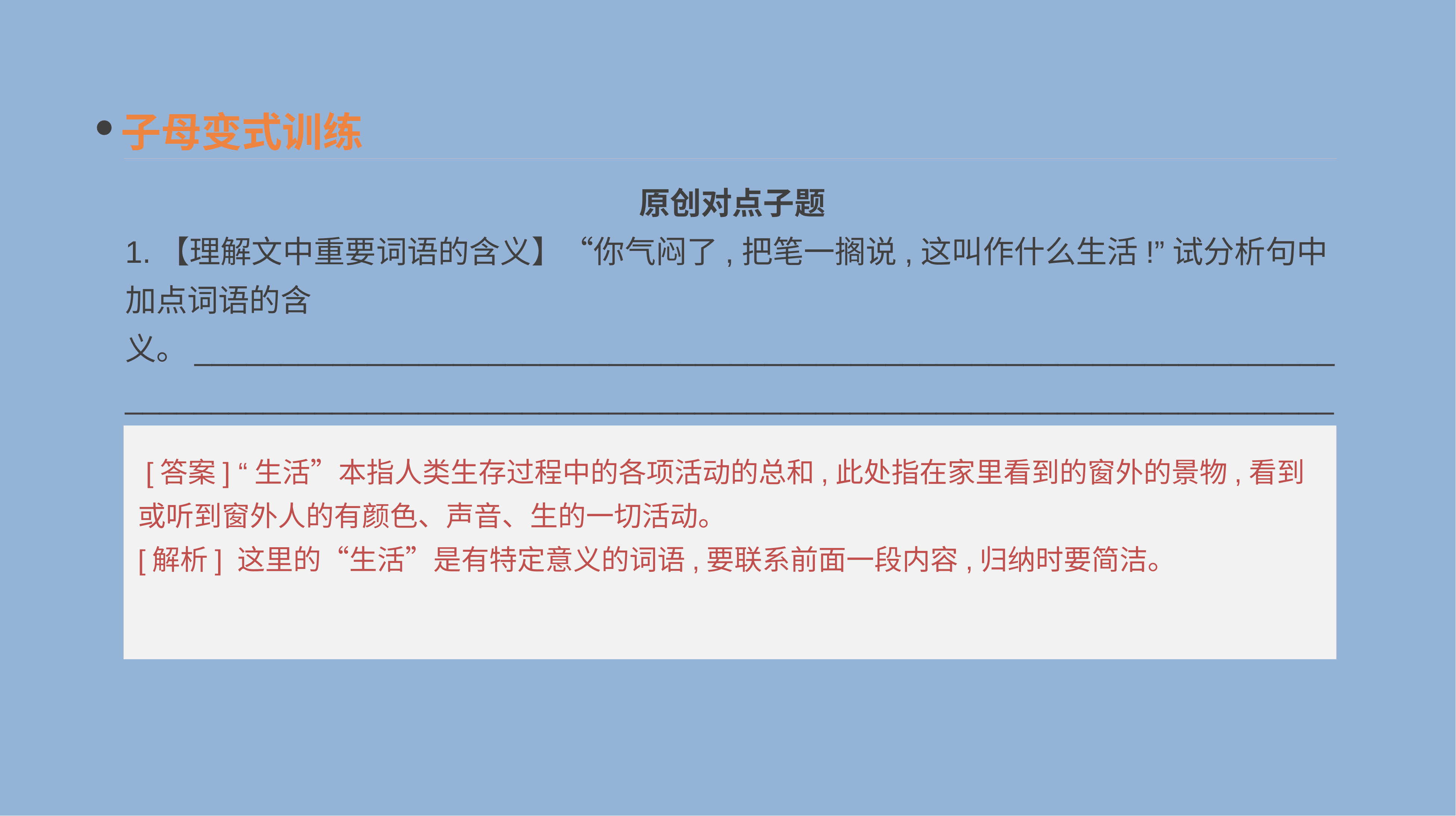

子母变式训练

原创对点子题
1.【理解文中重要词语的含义】“你气闷了,把笔一搁说,这叫作什么生活!”试分析句中加点词语的含义。____________________________________________________________________________________________________________________________________________________________________________

 [答案] “生活”本指人类生存过程中的各项活动的总和,此处指在家里看到的窗外的景物,看到或听到窗外人的有颜色、声音、生的一切活动。
[解析] 这里的“生活”是有特定意义的词语,要联系前面一段内容,归纳时要简洁。